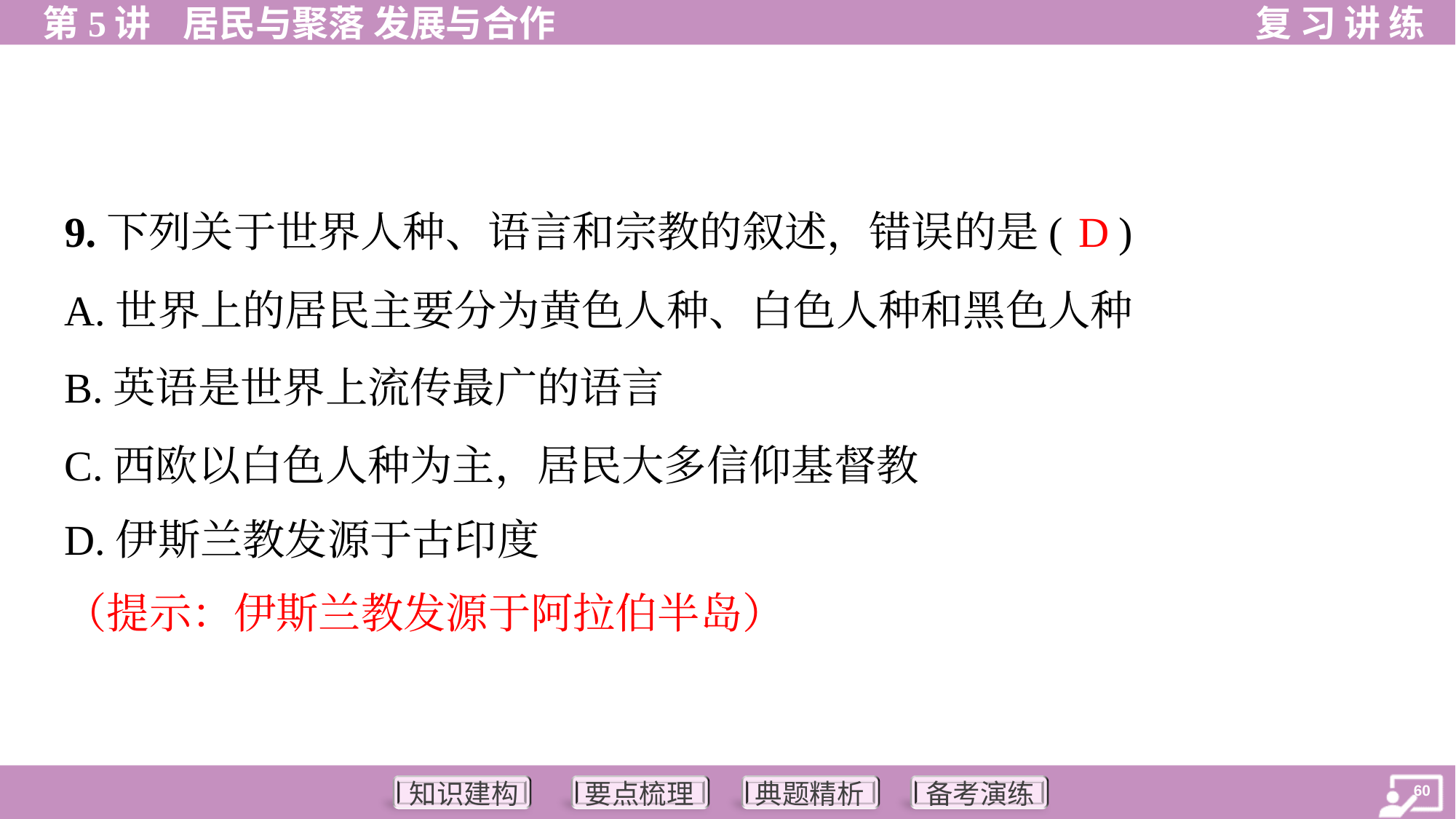

D
9.下列关于世界人种、语言和宗教的叙述，错误的是(     )
A.世界上的居民主要分为黄色人种、白色人种和黑色人种
B.英语是世界上流传最广的语言
C.西欧以白色人种为主，居民大多信仰基督教
D.伊斯兰教发源于古印度
（提示：伊斯兰教发源于阿拉伯半岛）